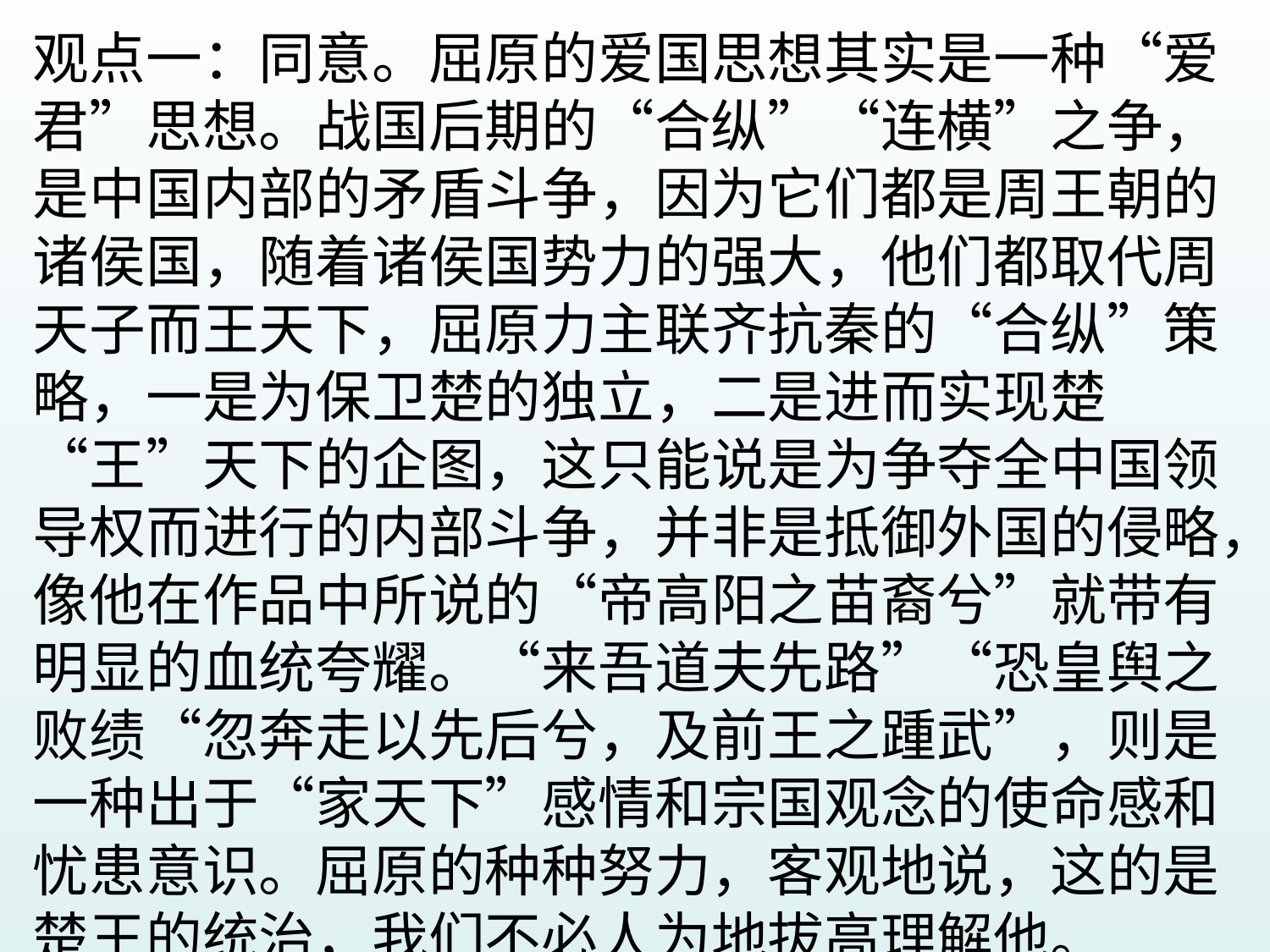

观点一：同意。屈原的爱国思想其实是一种“爱君”思想。战国后期的“合纵”“连横”之争，是中国内部的矛盾斗争，因为它们都是周王朝的诸侯国，随着诸侯国势力的强大，他们都取代周天子而王天下，屈原力主联齐抗秦的“合纵”策略，一是为保卫楚的独立，二是进而实现楚“王”天下的企图，这只能说是为争夺全中国领导权而进行的内部斗争，并非是抵御外国的侵略，像他在作品中所说的“帝高阳之苗裔兮”就带有明显的血统夸耀。“来吾道夫先路”“恐皇舆之败绩“忽奔走以先后兮，及前王之踵武”，则是一种出于“家天下”感情和宗国观念的使命感和忧患意识。屈原的种种努力，客观地说，这的是楚王的统治，我们不必人为地拔高理解他。